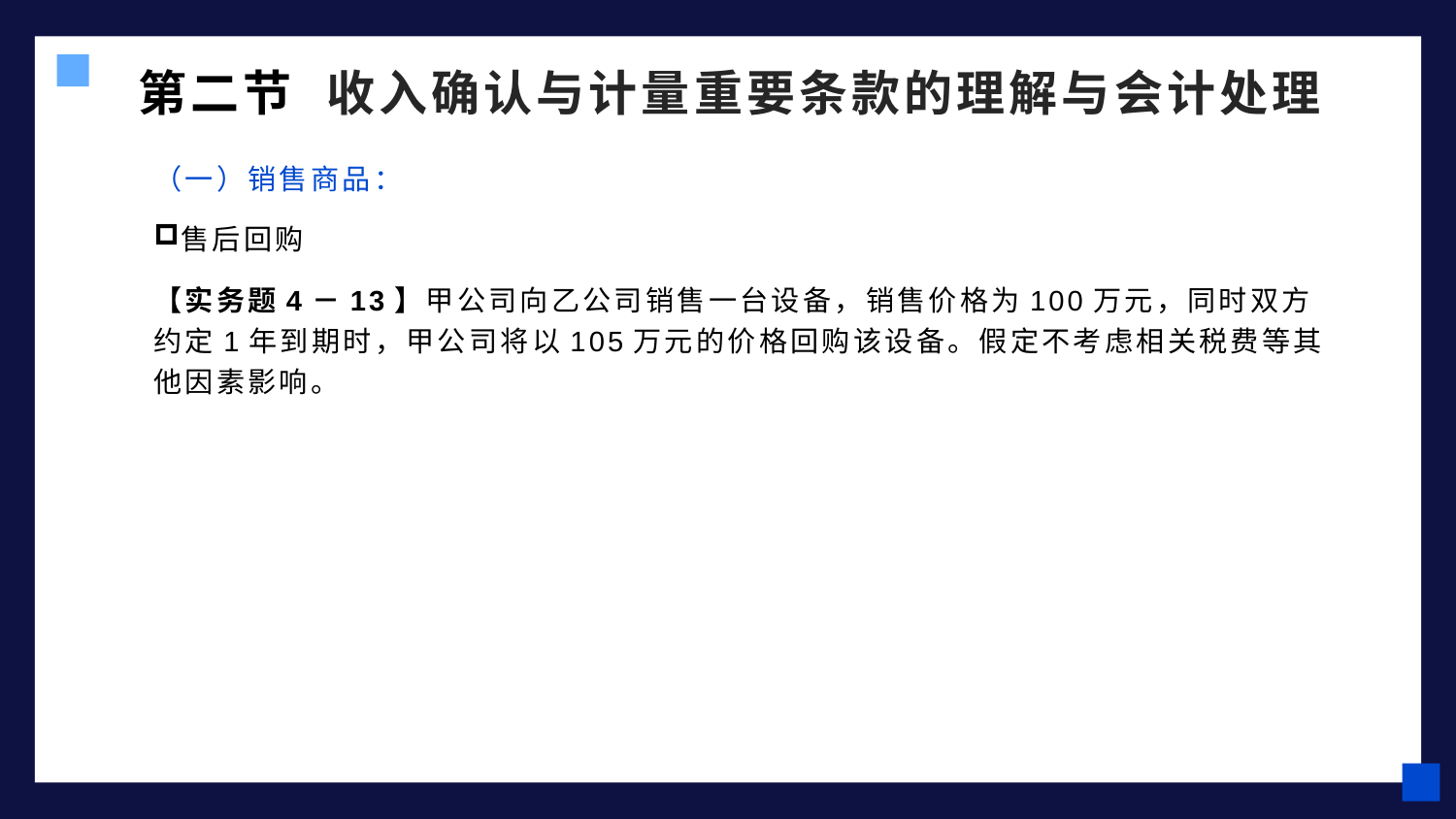

第二节  收入确认与计量重要条款的理解与会计处理
（一）销售商品：
售后回购
【实务题4－13】甲公司向乙公司销售一台设备，销售价格为100万元，同时双方约定1年到期时，甲公司将以105万元的价格回购该设备。假定不考虑相关税费等其他因素影响。